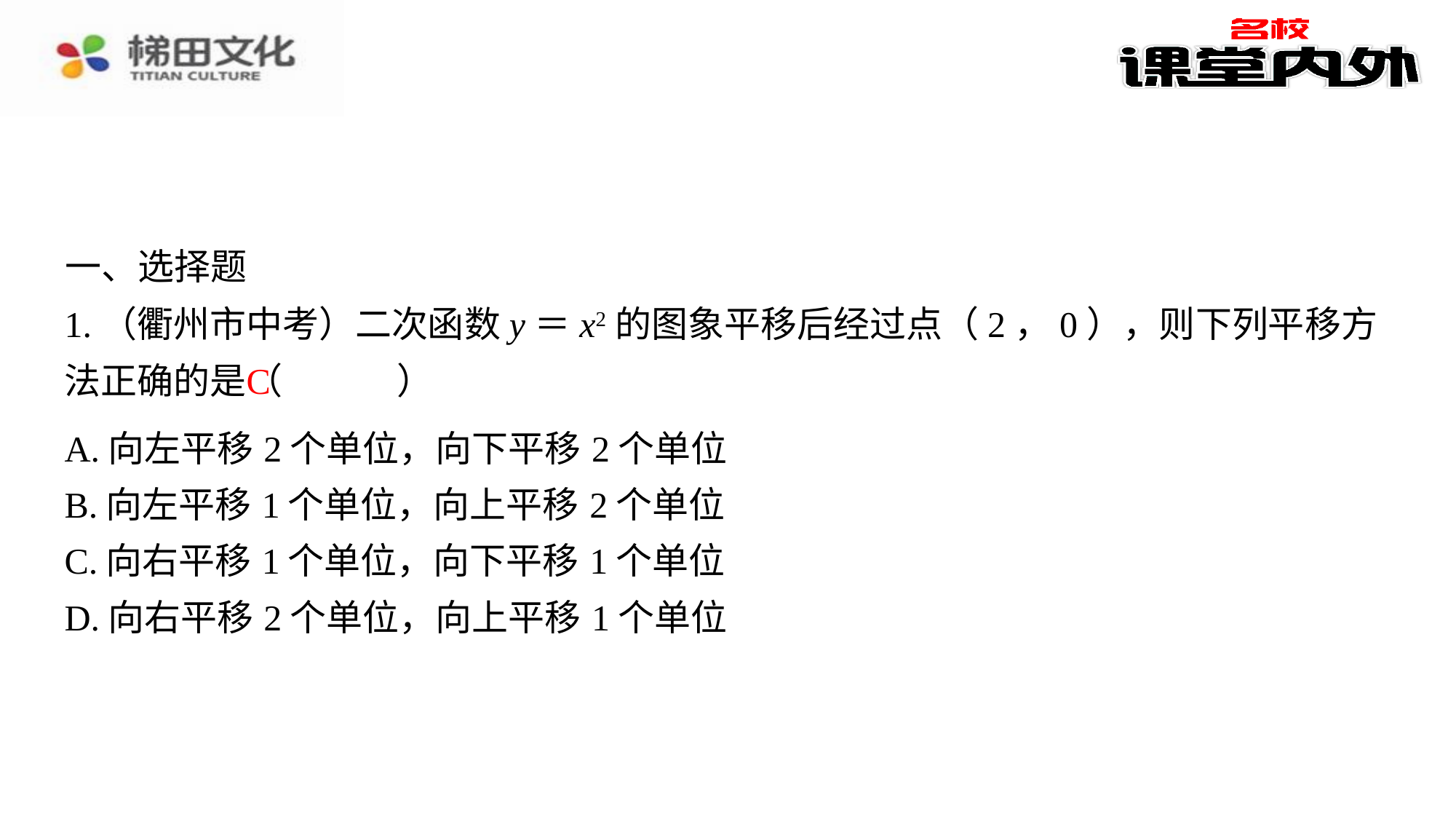

一、选择题
1.（衢州市中考）二次函数y＝x2的图象平移后经过点（2，0），则下列平移方法正确的是（　C　）
C
| A.向左平移2个单位，向下平移2个单位 |
| --- |
| B.向左平移1个单位，向上平移2个单位 |
| C.向右平移1个单位，向下平移1个单位 |
| D.向右平移2个单位，向上平移1个单位 |